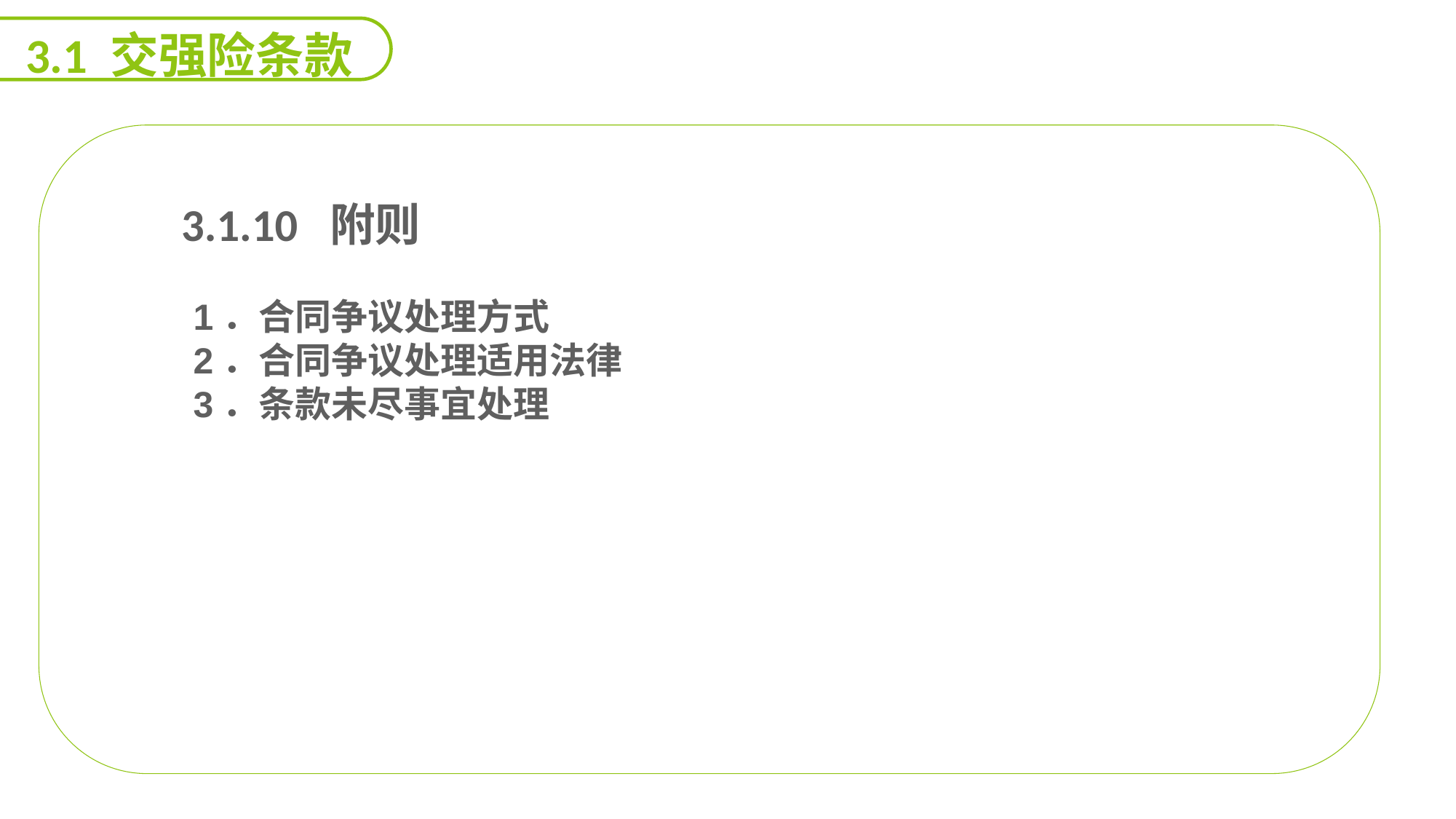

3.1 交强险条款

 3.1.10  附则

1．合同争议处理方式
2．合同争议处理适用法律
3．条款未尽事宜处理

能力
目标
延迟符